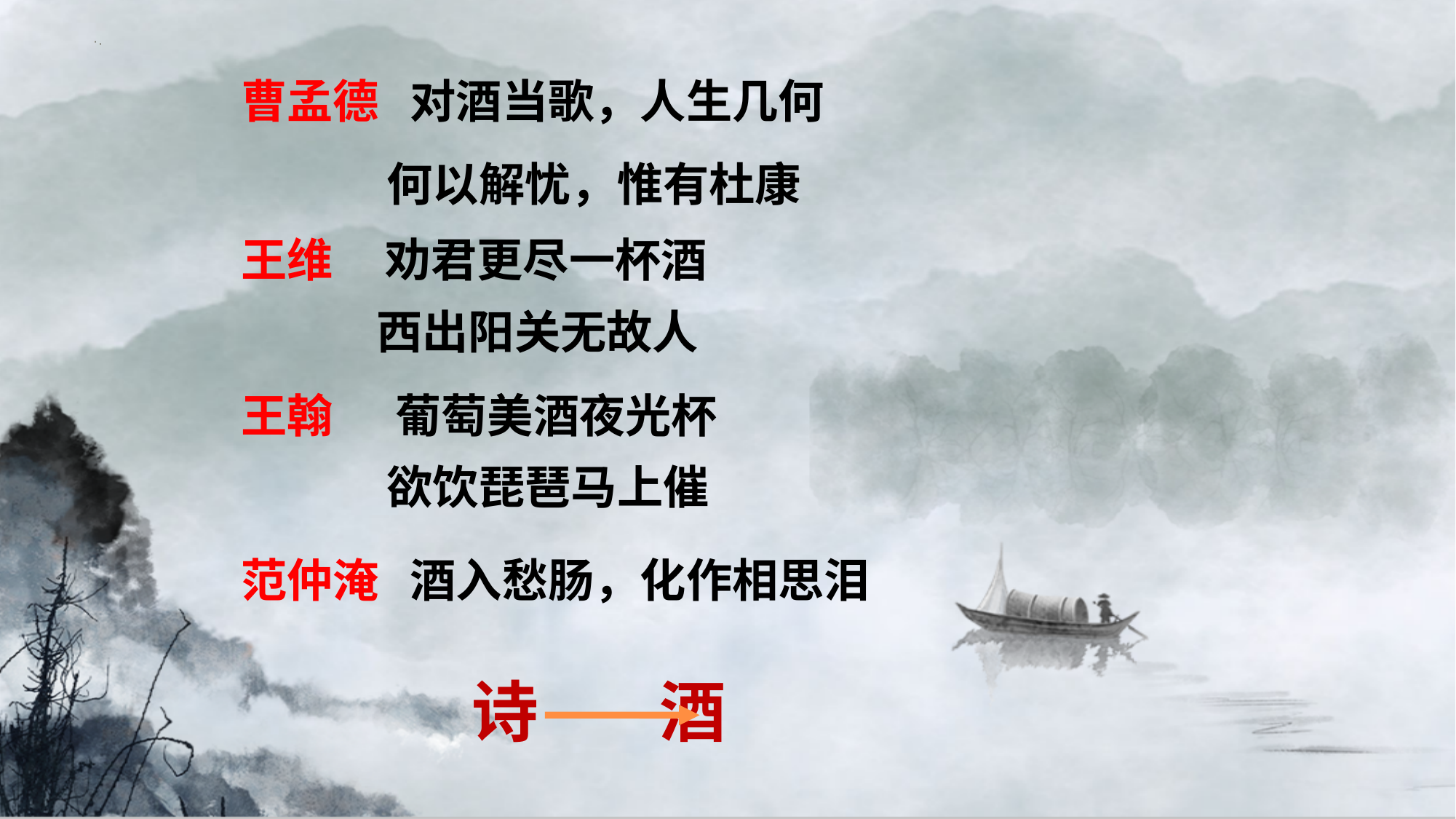

曹孟德   对酒当歌，人生几何
             何以解忧，惟有杜康
王维     劝君更尽一杯酒
            西出阳关无故人
王翰      葡萄美酒夜光杯
             欲饮琵琶马上催
范仲淹   酒入愁肠，化作相思泪
诗        酒